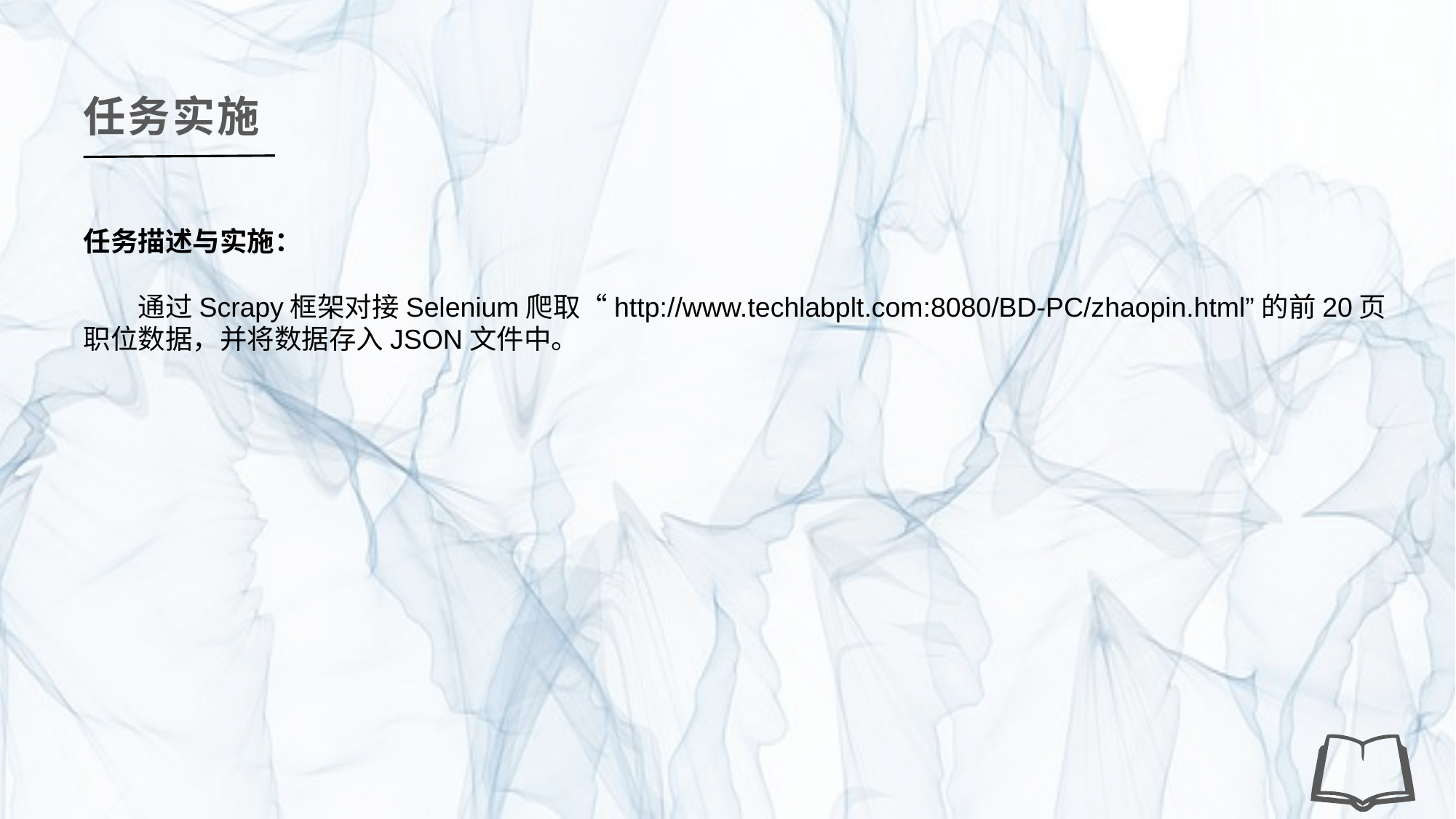

任务实施
任务描述与实施：

通过Scrapy框架对接Selenium爬取“http://www.techlabplt.com:8080/BD-PC/zhaopin.html”的前20页职位数据，并将数据存入JSON文件中。

35